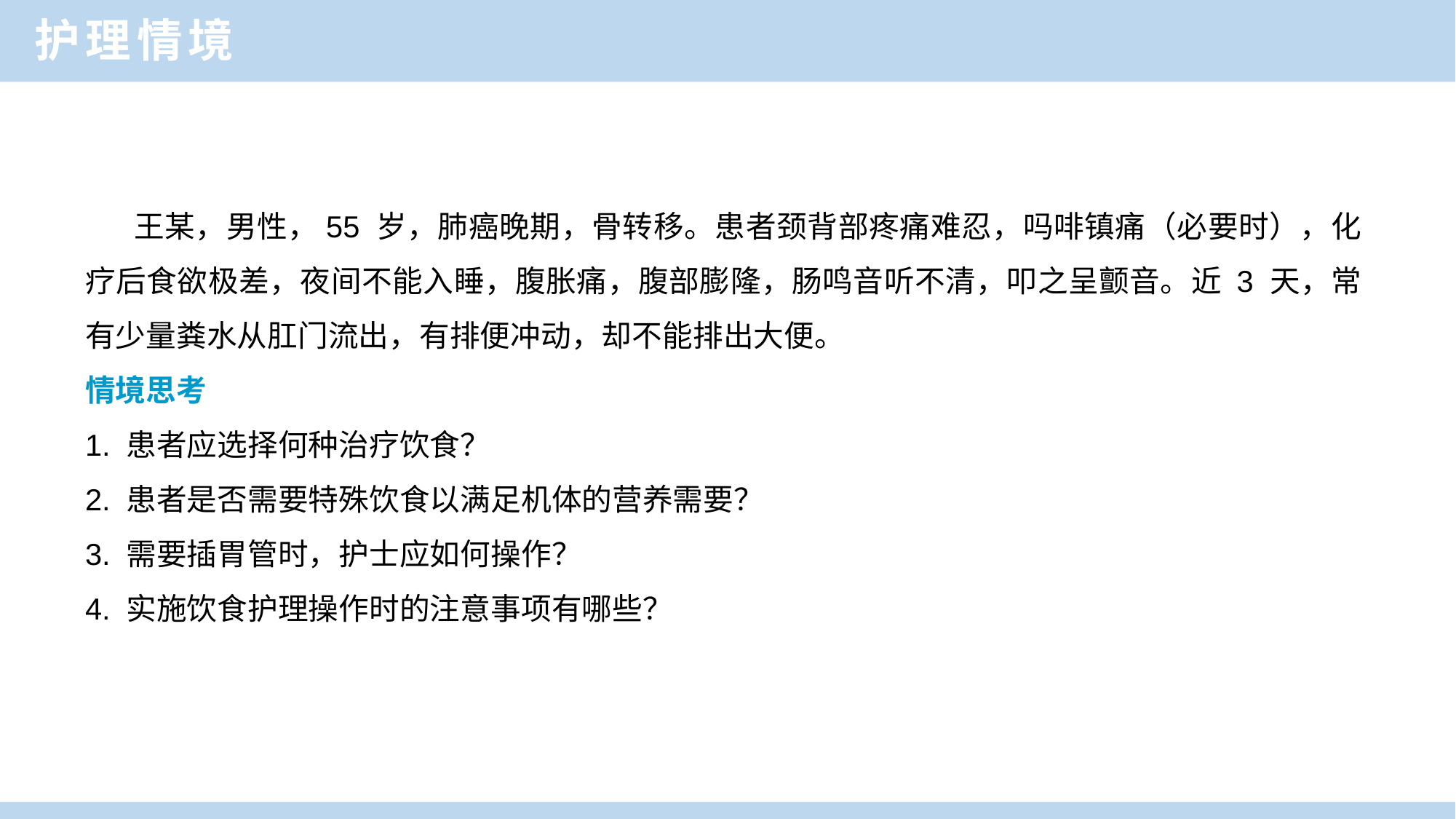

护理情境
      王某，男性，55 岁，肺癌晚期，骨转移。患者颈背部疼痛难忍，吗啡镇痛（必要时），化疗后食欲极差，夜间不能入睡，腹胀痛，腹部膨隆，肠鸣音听不清，叩之呈颤音。近 3 天，常有少量粪水从肛门流出，有排便冲动，却不能排出大便。
情境思考
1. 患者应选择何种治疗饮食？
2. 患者是否需要特殊饮食以满足机体的营养需要？
3. 需要插胃管时，护士应如何操作？
4. 实施饮食护理操作时的注意事项有哪些？